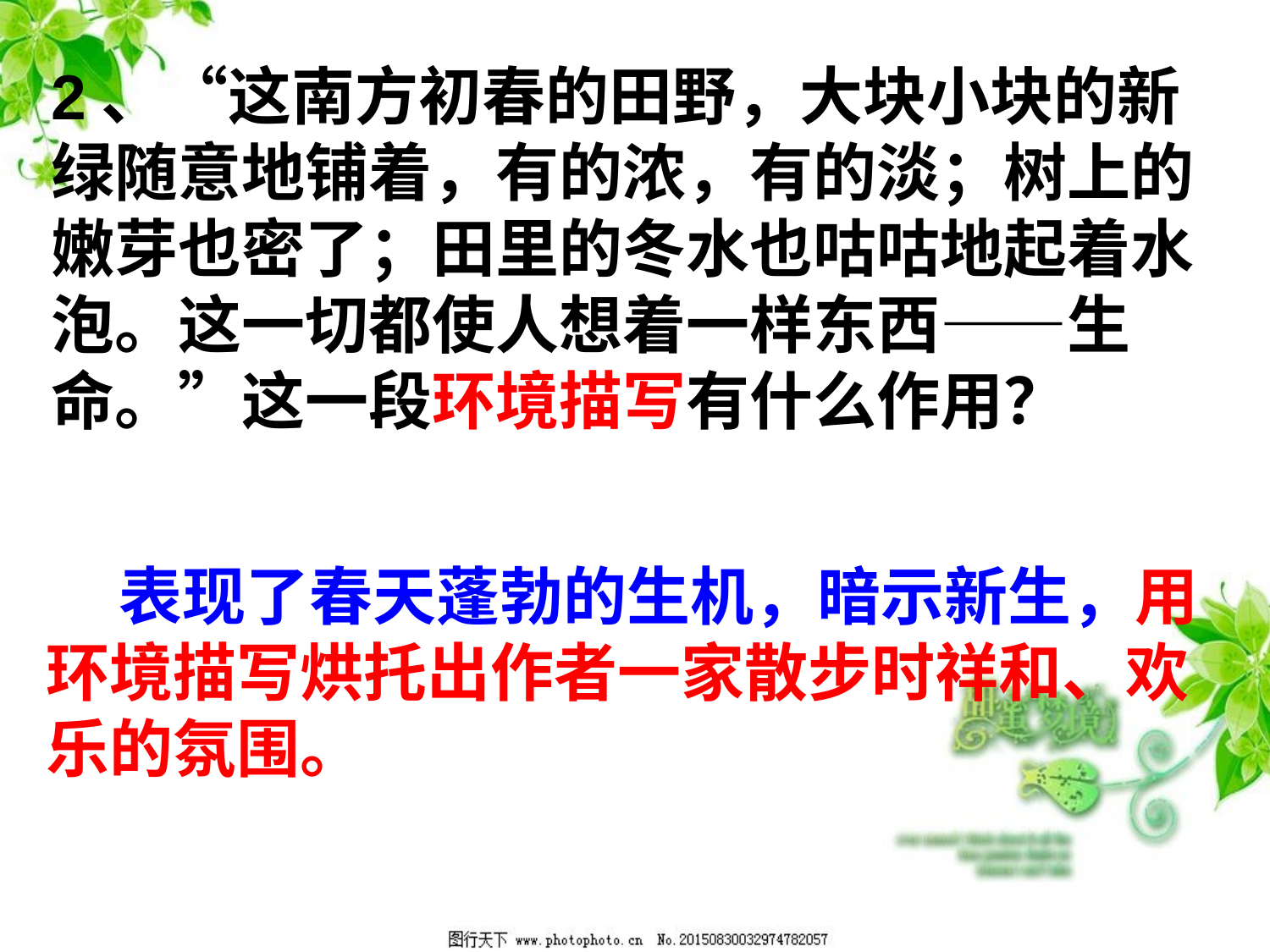

2、“这南方初春的田野，大块小块的新绿随意地铺着，有的浓，有的淡；树上的嫩芽也密了；田里的冬水也咕咕地起着水泡。这一切都使人想着一样东西——生命。”这一段环境描写有什么作用？
    表现了春天蓬勃的生机，暗示新生，用环境描写烘托出作者一家散步时祥和、欢乐的氛围。